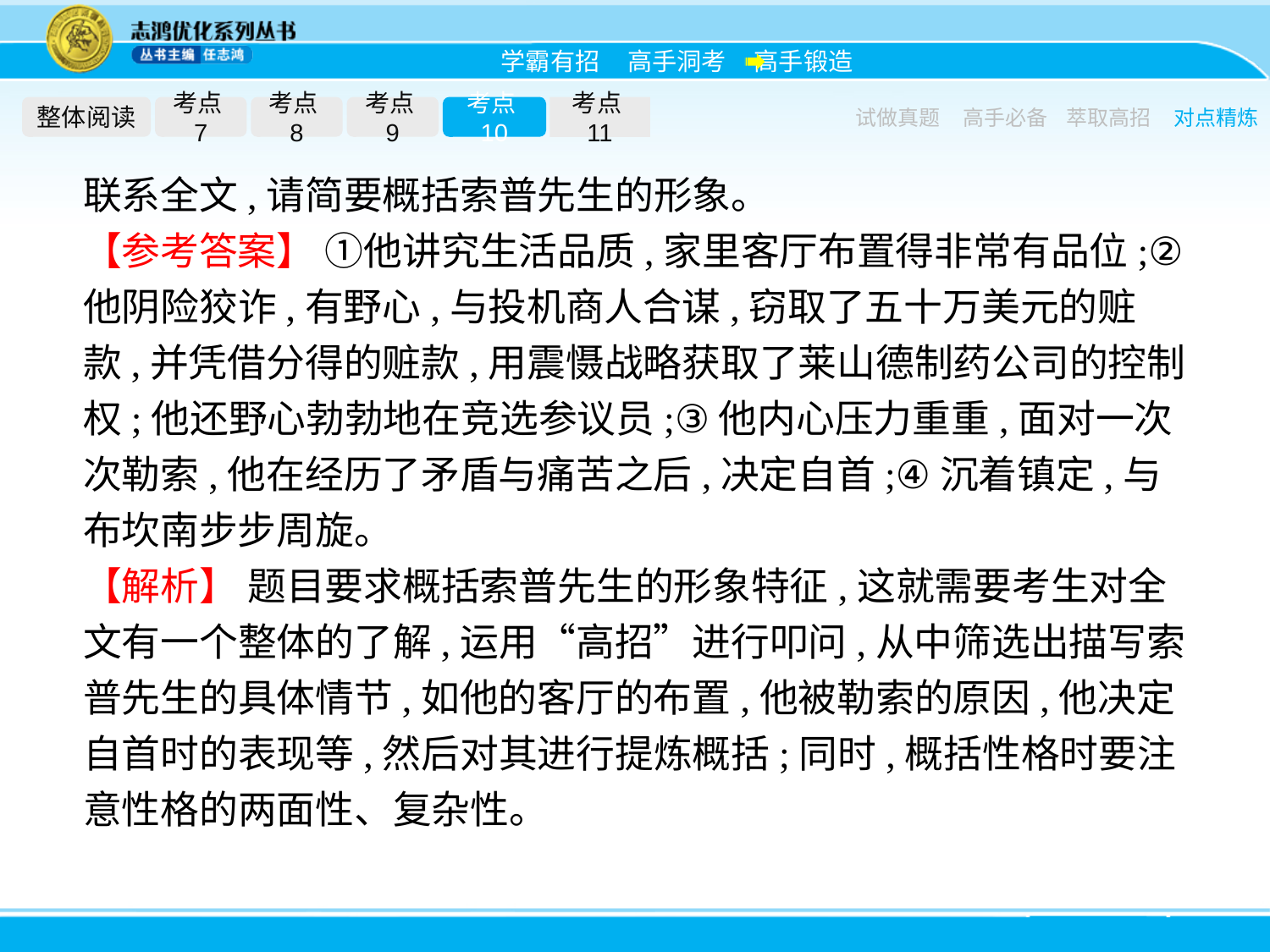

整体阅读
考点7
考点8
考点9
考点10
考点11
试做真题
高手必备
萃取高招
对点精炼
联系全文,请简要概括索普先生的形象。
【参考答案】 ①他讲究生活品质,家里客厅布置得非常有品位;②他阴险狡诈,有野心,与投机商人合谋,窃取了五十万美元的赃款,并凭借分得的赃款,用震慑战略获取了莱山德制药公司的控制权;他还野心勃勃地在竞选参议员;③他内心压力重重,面对一次次勒索,他在经历了矛盾与痛苦之后,决定自首;④沉着镇定,与布坎南步步周旋。
【解析】 题目要求概括索普先生的形象特征,这就需要考生对全文有一个整体的了解,运用“高招”进行叩问,从中筛选出描写索普先生的具体情节,如他的客厅的布置,他被勒索的原因,他决定自首时的表现等,然后对其进行提炼概括;同时,概括性格时要注意性格的两面性、复杂性。